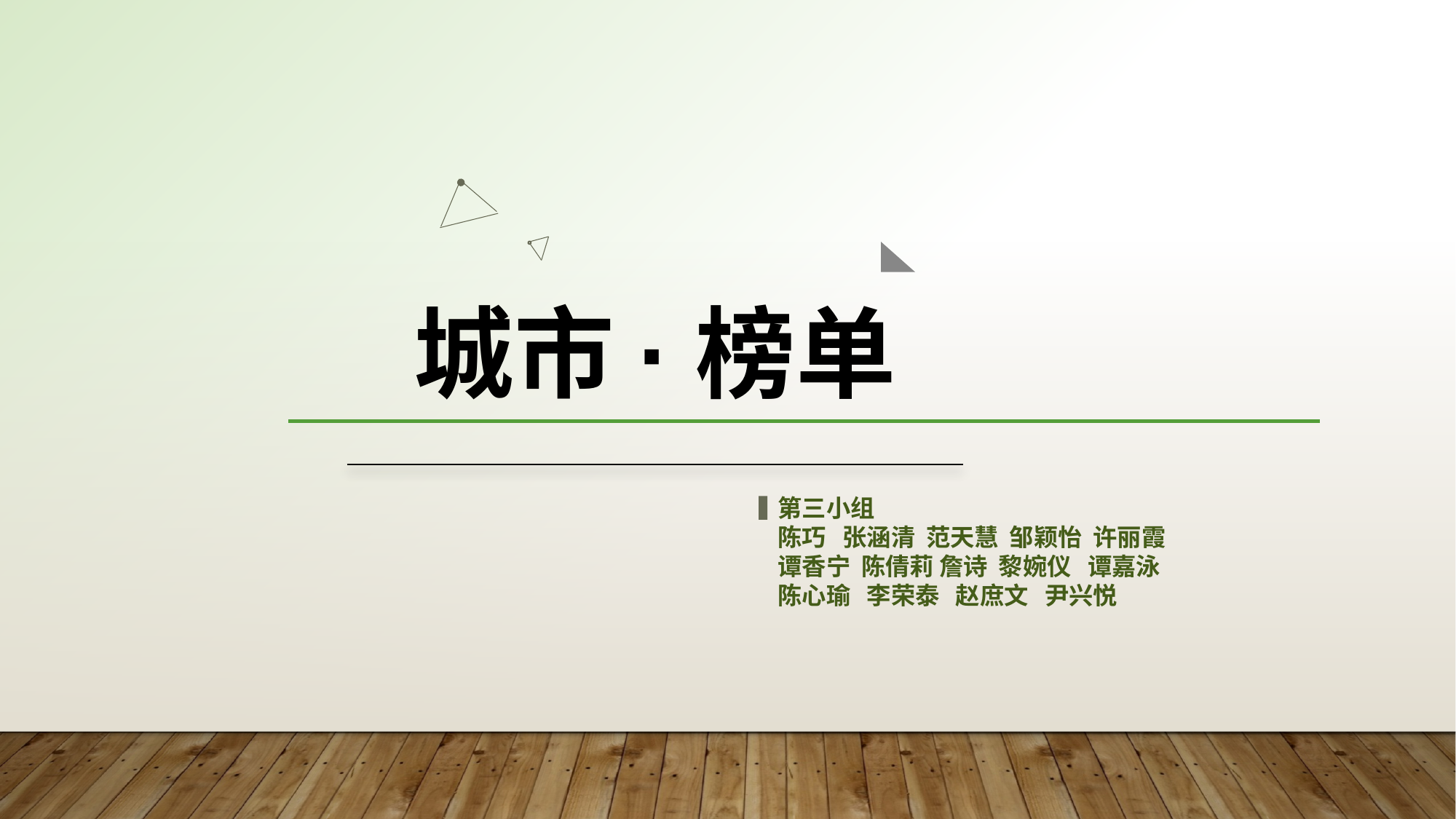

城市·榜单

第三小组
陈巧   张涵清  范天慧  邹颖怡  许丽霞  谭香宁  陈倩莉 詹诗  黎婉仪   谭嘉泳   陈心瑜   李荣泰   赵庶文   尹兴悦